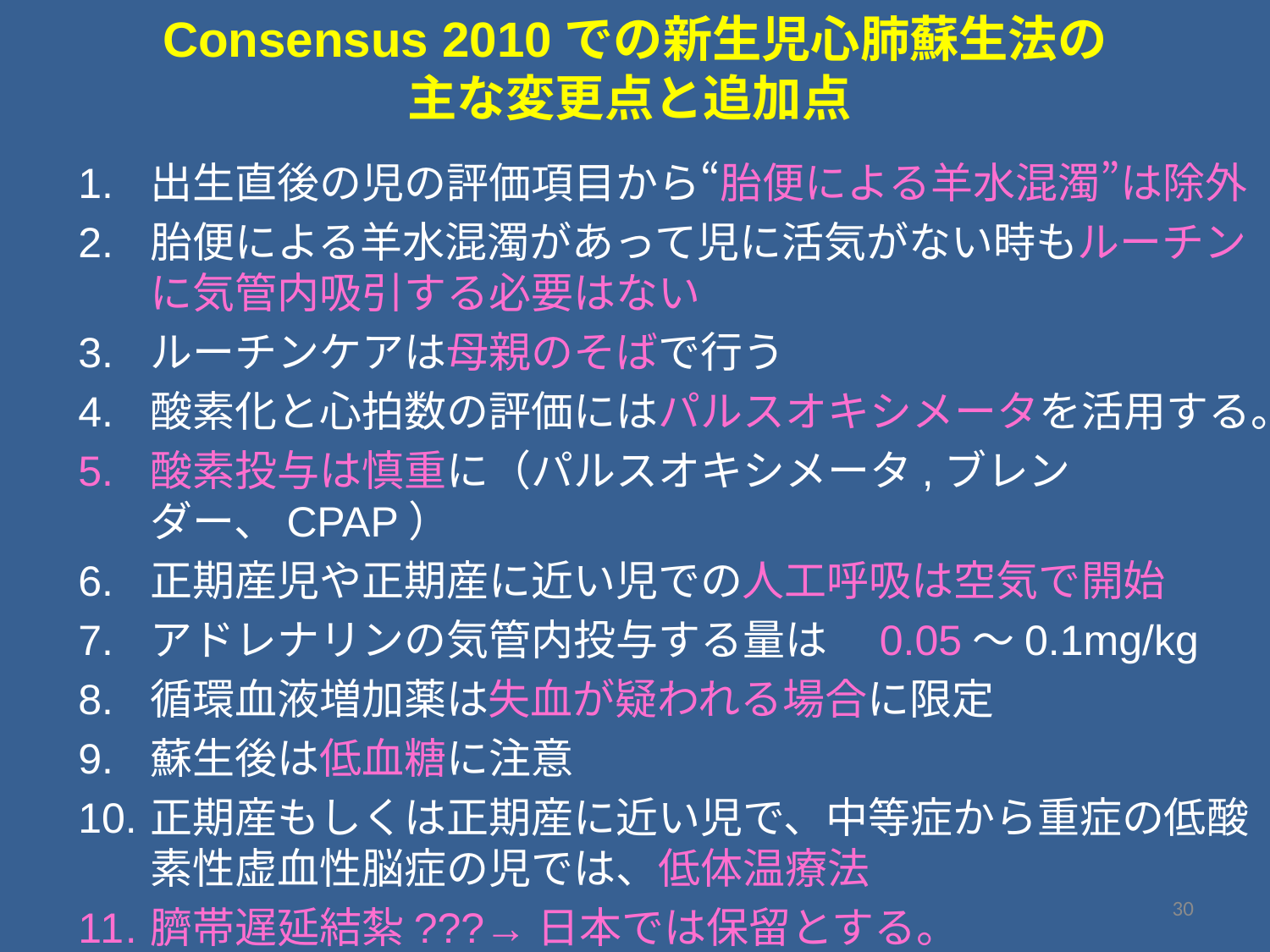

# Consensus 2010での新生児心肺蘇生法の 主な変更点と追加点
出生直後の児の評価項目から“胎便による羊水混濁”は除外
胎便による羊水混濁があって児に活気がない時もルーチンに気管内吸引する必要はない
ルーチンケアは母親のそばで行う
酸素化と心拍数の評価にはパルスオキシメータを活用する。
酸素投与は慎重に（パルスオキシメータ,ブレンダー、CPAP）
正期産児や正期産に近い児での人工呼吸は空気で開始
アドレナリンの気管内投与する量は　0.05～0.1mg/kg
循環血液増加薬は失血が疑われる場合に限定
蘇生後は低血糖に注意
正期産もしくは正期産に近い児で、中等症から重症の低酸素性虚血性脳症の児では、低体温療法
臍帯遅延結紮???→日本では保留とする。

30